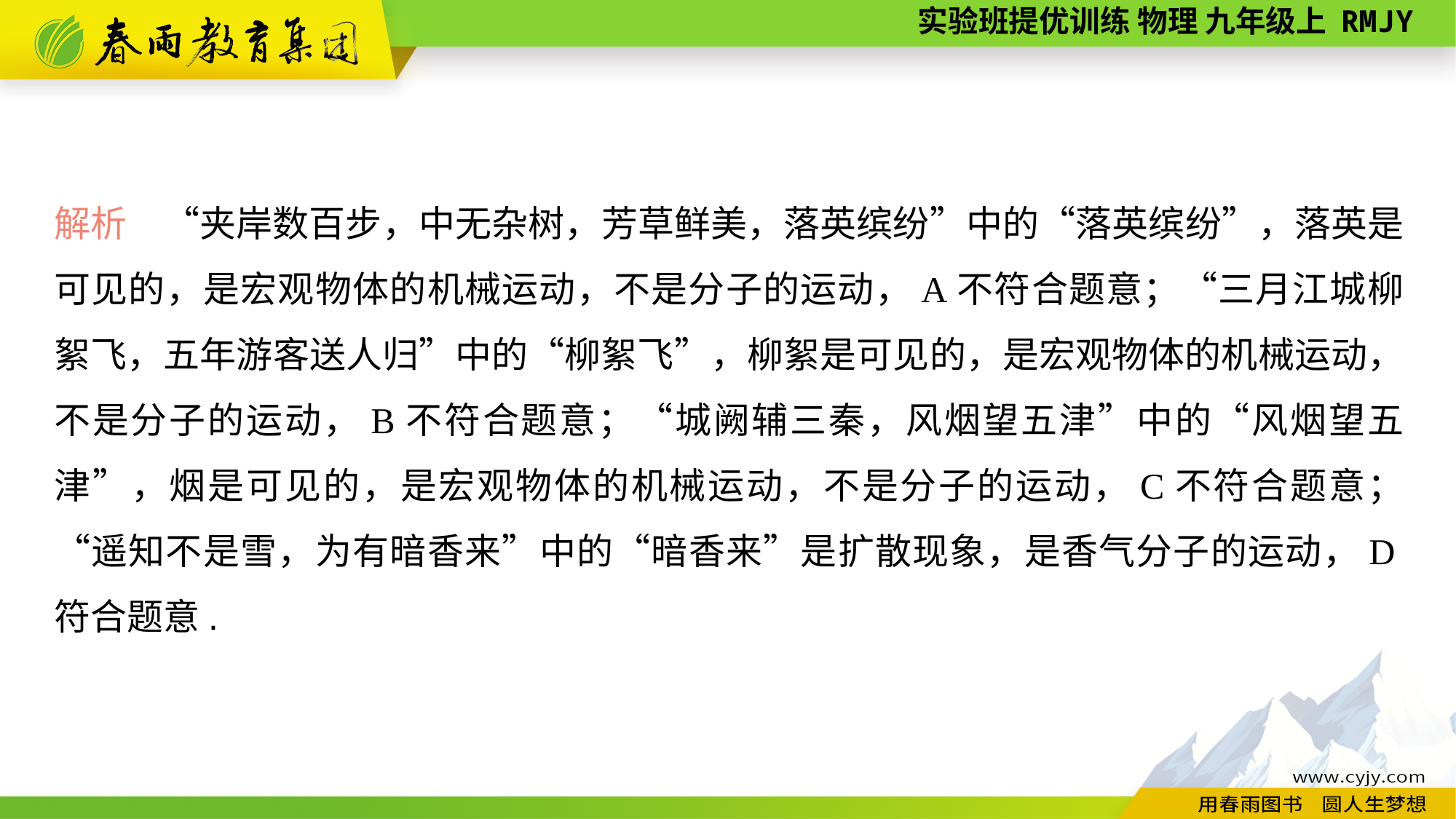

解析　“夹岸数百步，中无杂树，芳草鲜美，落英缤纷”中的“落英缤纷”，落英是可见的，是宏观物体的机械运动，不是分子的运动，A不符合题意；“三月江城柳絮飞，五年游客送人归”中的“柳絮飞”，柳絮是可见的，是宏观物体的机械运动，不是分子的运动，B不符合题意；“城阙辅三秦，风烟望五津”中的“风烟望五津”，烟是可见的，是宏观物体的机械运动，不是分子的运动，C不符合题意；“遥知不是雪，为有暗香来”中的“暗香来”是扩散现象，是香气分子的运动，D符合题意.